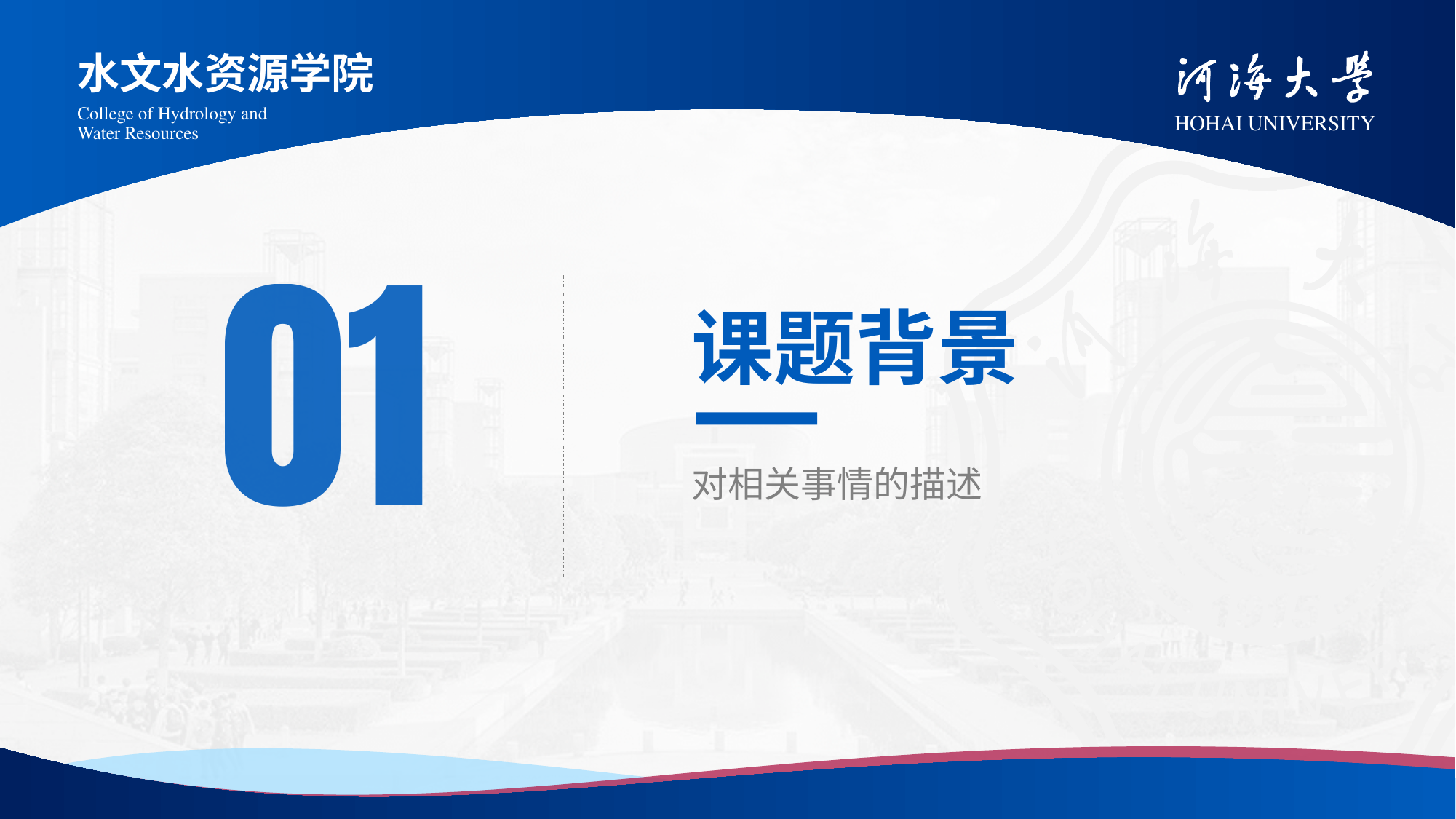

水文水资源学院
College of Hydrology and Water Resources
01
# 课题背景
对相关事情的描述